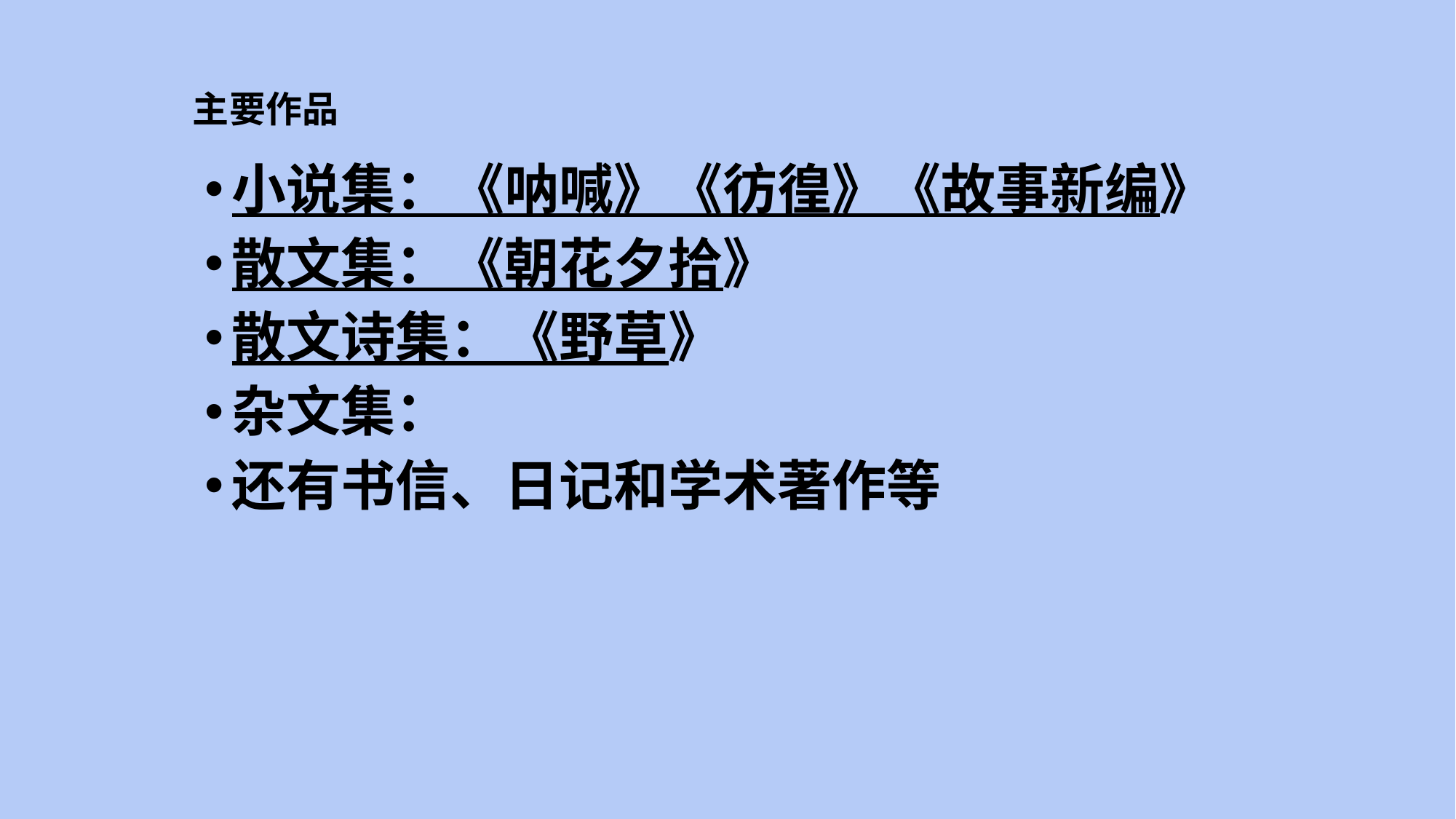

# 主要作品
小说集：《呐喊》《彷徨》《故事新编》
散文集：《朝花夕拾》
散文诗集：《野草》
杂文集：
还有书信、日记和学术著作等